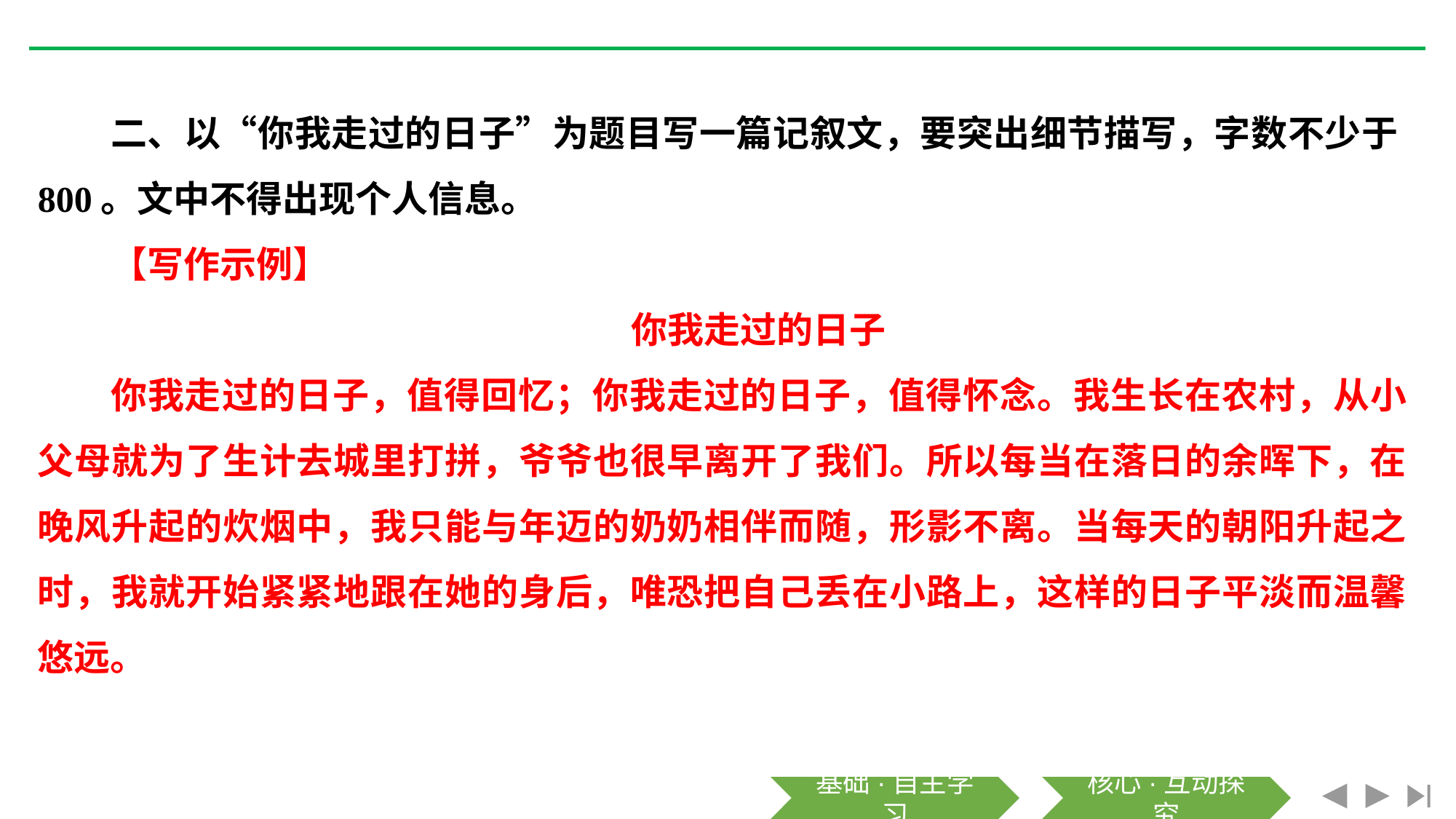

二、以“你我走过的日子”为题目写一篇记叙文，要突出细节描写，字数不少于800。文中不得出现个人信息。
【写作示例】
你我走过的日子
你我走过的日子，值得回忆；你我走过的日子，值得怀念。我生长在农村，从小父母就为了生计去城里打拼，爷爷也很早离开了我们。所以每当在落日的余晖下，在晚风升起的炊烟中，我只能与年迈的奶奶相伴而随，形影不离。当每天的朝阳升起之时，我就开始紧紧地跟在她的身后，唯恐把自己丢在小路上，这样的日子平淡而温馨悠远。